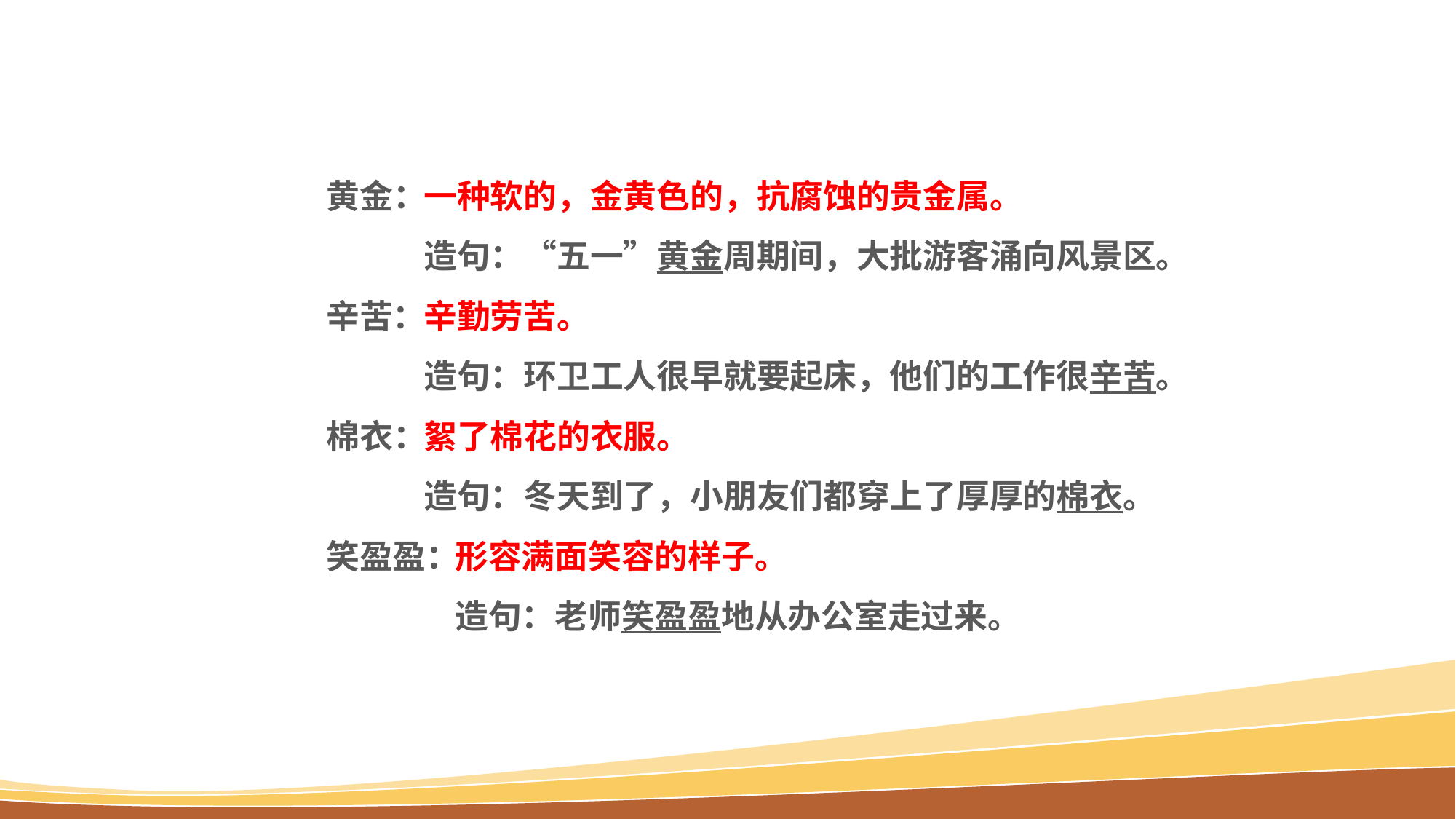

黄金：

辛苦：

棉衣：

笑盈盈：
一种软的，金黄色的，抗腐蚀的贵金属。
造句：“五一”黄金周期间，大批游客涌向风景区。
辛勤劳苦。
造句：环卫工人很早就要起床，他们的工作很辛苦。
絮了棉花的衣服。
造句：冬天到了，小朋友们都穿上了厚厚的棉衣。
形容满面笑容的样子。
造句：老师笑盈盈地从办公室走过来。